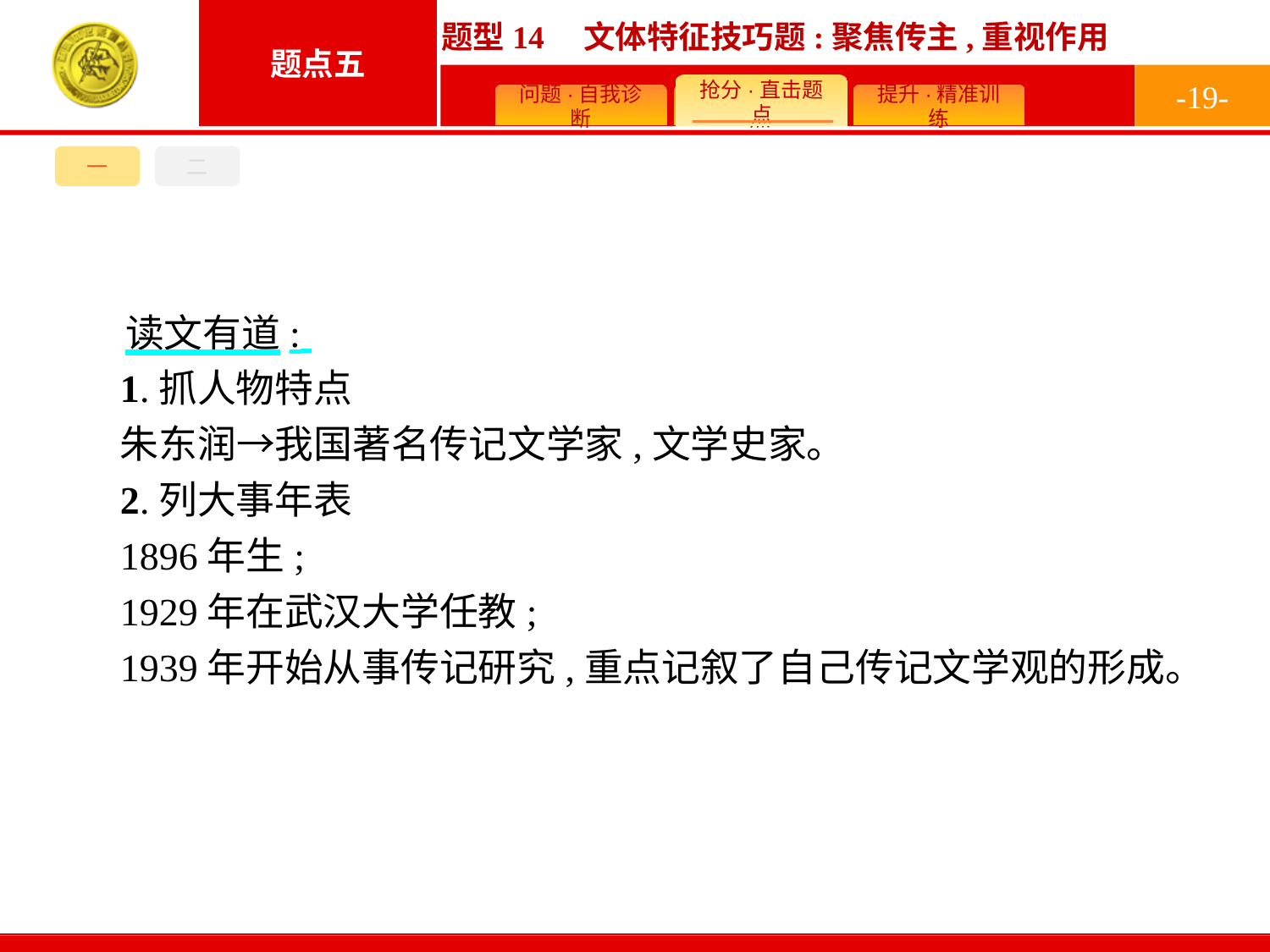

-19-
一
二
读文有道:
1.抓人物特点
朱东润→我国著名传记文学家,文学史家。
2.列大事年表
1896年生;
1929年在武汉大学任教;
1939年开始从事传记研究,重点记叙了自己传记文学观的形成。